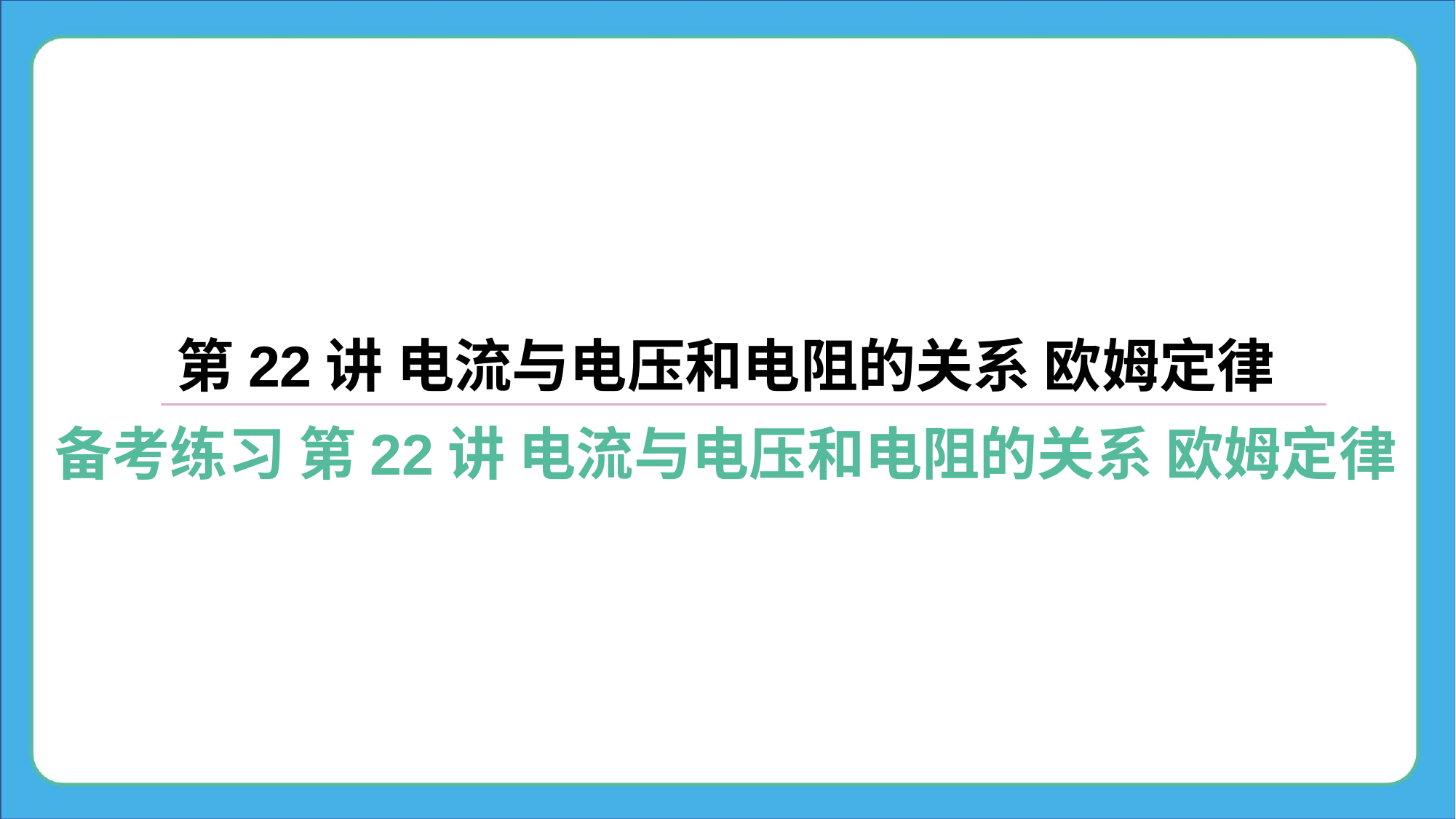

第22讲 电流与电压和电阻的关系 欧姆定律
备考练习 第22讲 电流与电压和电阻的关系 欧姆定律